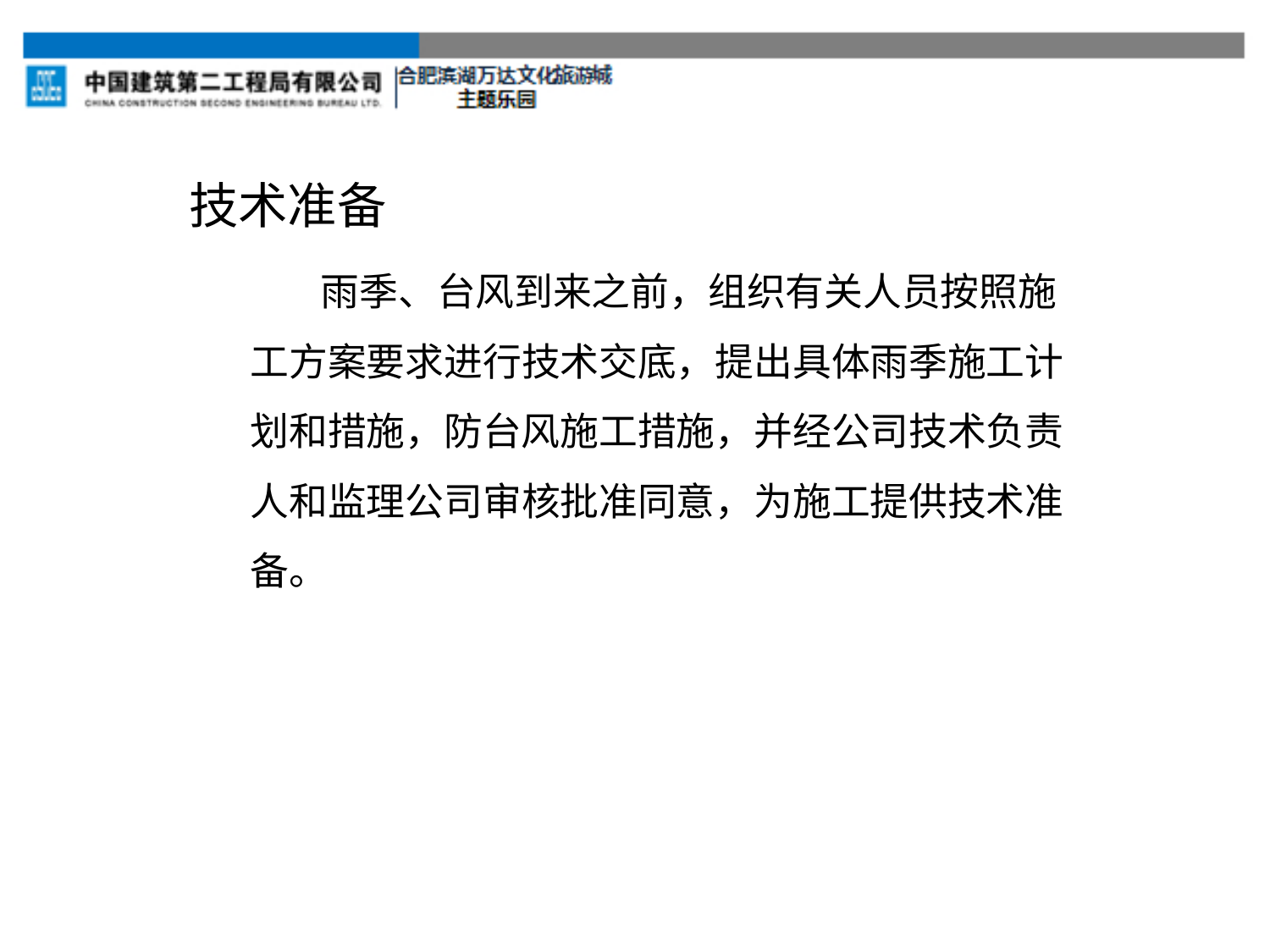

技术准备
       雨季、台风到来之前，组织有关人员按照施工方案要求进行技术交底，提出具体雨季施工计划和措施，防台风施工措施，并经公司技术负责人和监理公司审核批准同意，为施工提供技术准备。